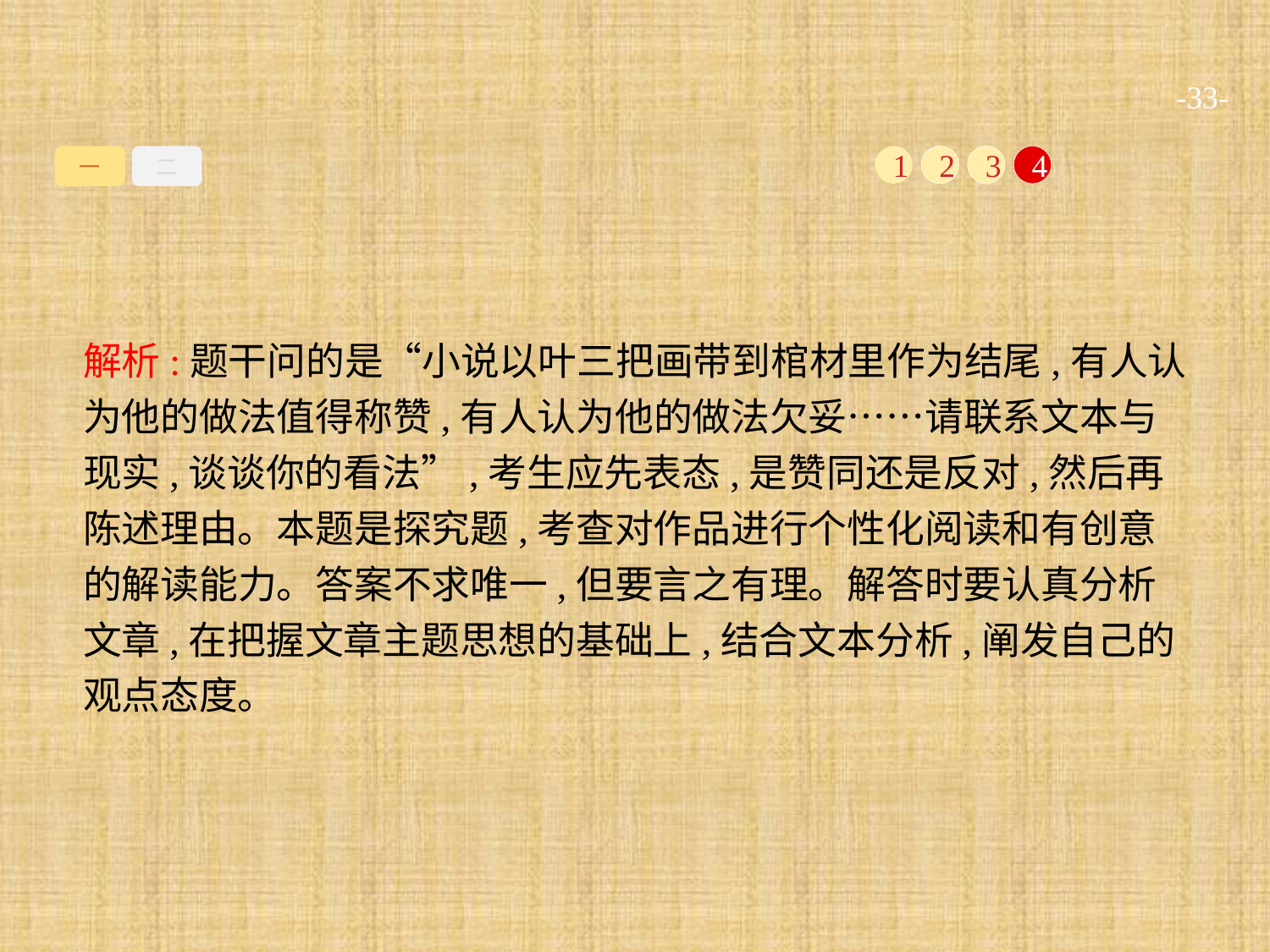

-33-
一
二
1
2
3
4
解析:题干问的是“小说以叶三把画带到棺材里作为结尾,有人认为他的做法值得称赞,有人认为他的做法欠妥……请联系文本与现实,谈谈你的看法”,考生应先表态,是赞同还是反对,然后再陈述理由。本题是探究题,考查对作品进行个性化阅读和有创意的解读能力。答案不求唯一,但要言之有理。解答时要认真分析文章,在把握文章主题思想的基础上,结合文本分析,阐发自己的观点态度。